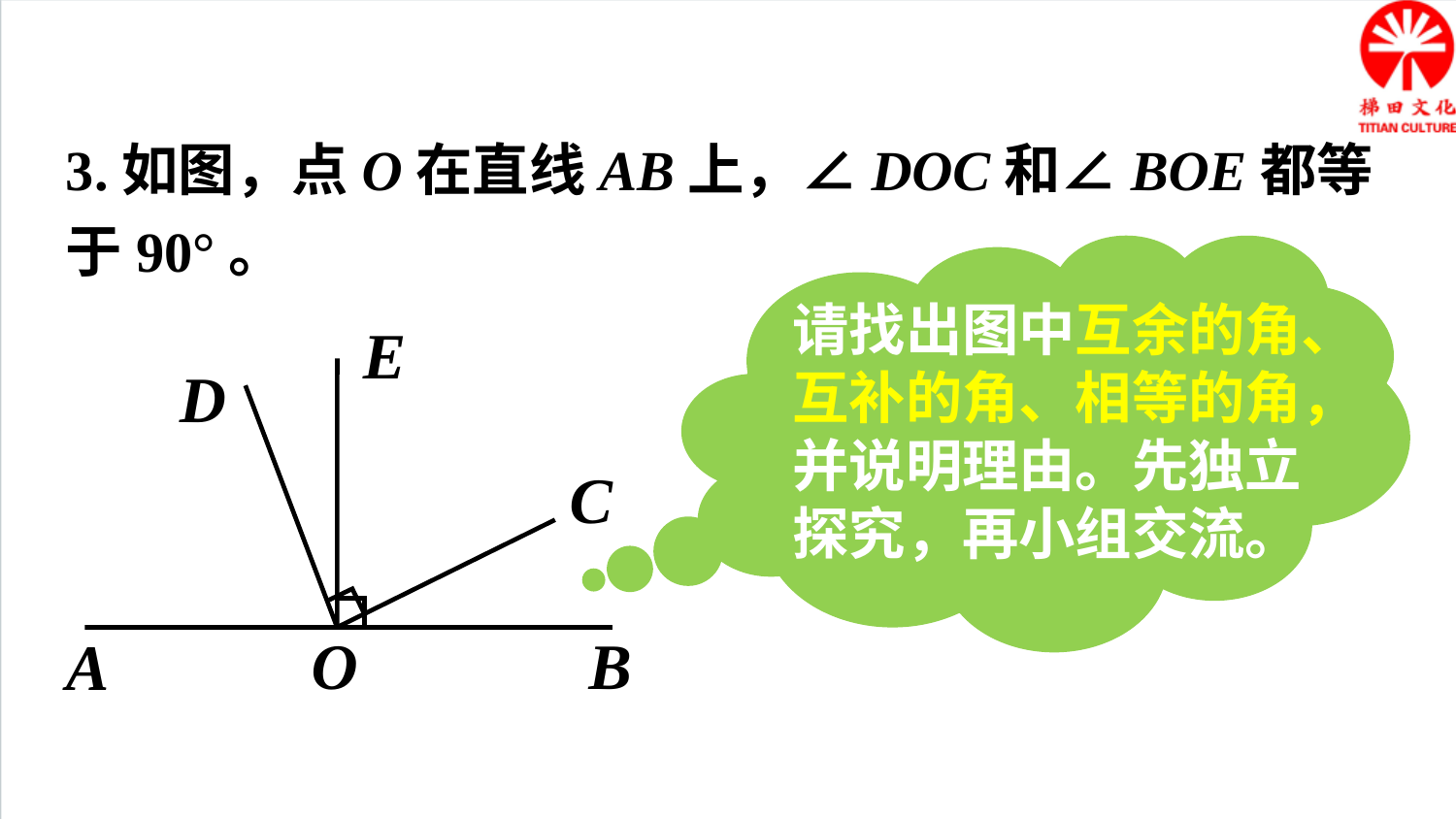

3.如图，点O在直线AB上，∠DOC和∠BOE都等于90°。

请找出图中互余的角、互补的角、相等的角，并说明理由。先独立探究，再小组交流。
E
D

C
O
B
A